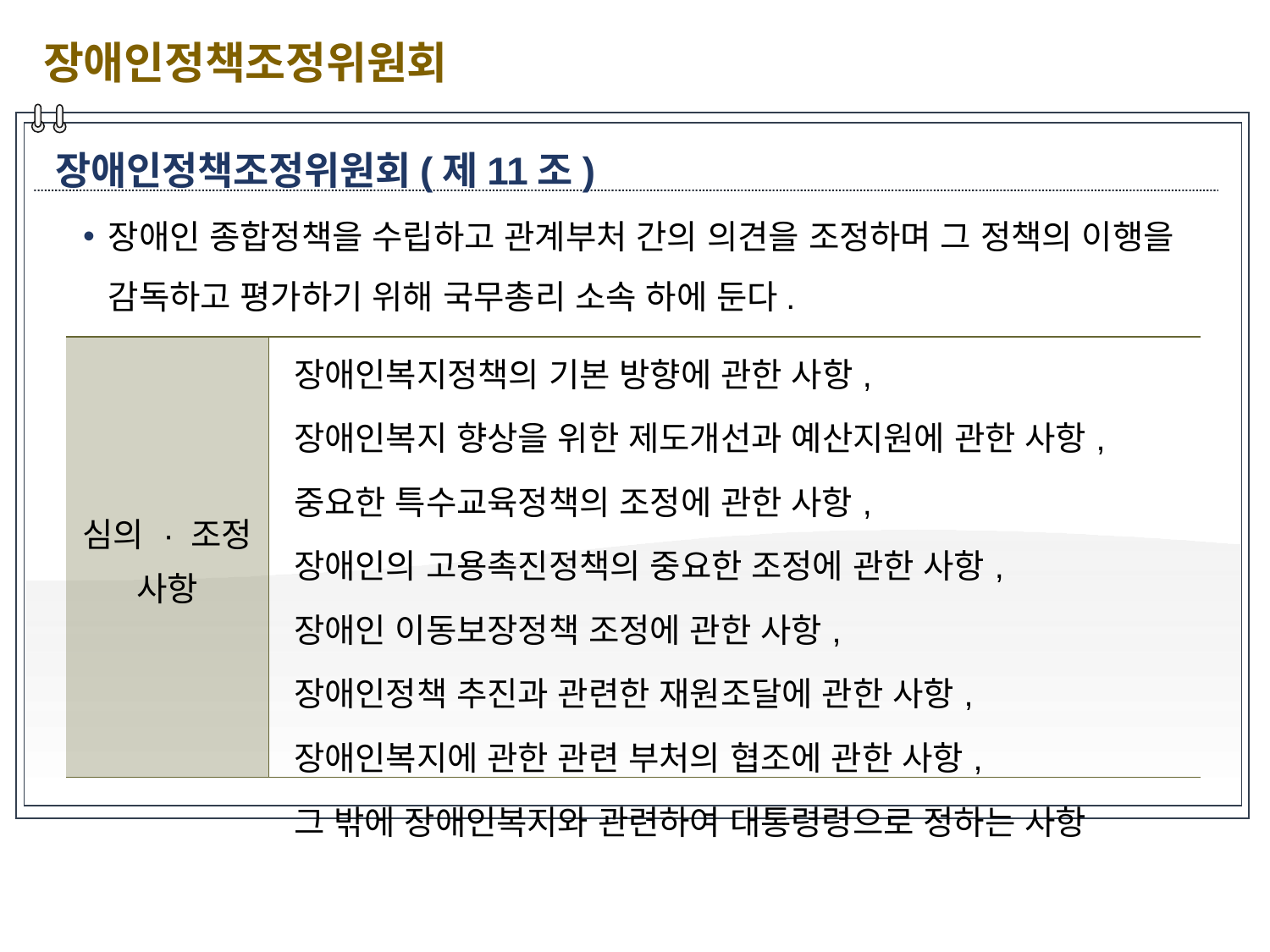

장애인정책조정위원회

장애인정책조정위원회(제11조)
장애인 종합정책을 수립하고 관계부처 간의 의견을 조정하며 그 정책의 이행을 감독하고 평가하기 위해 국무총리 소속 하에 둔다.

| 심의 · 조정 사항 | 장애인복지정책의 기본 방향에 관한 사항, 장애인복지 향상을 위한 제도개선과 예산지원에 관한 사항, 중요한 특수교육정책의 조정에 관한 사항, 장애인의 고용촉진정책의 중요한 조정에 관한 사항, 장애인 이동보장정책 조정에 관한 사항, 장애인정책 추진과 관련한 재원조달에 관한 사항, 장애인복지에 관한 관련 부처의 협조에 관한 사항, 그 밖에 장애인복지와 관련하여 대통령령으로 정하는 사항 |
| --- | --- |